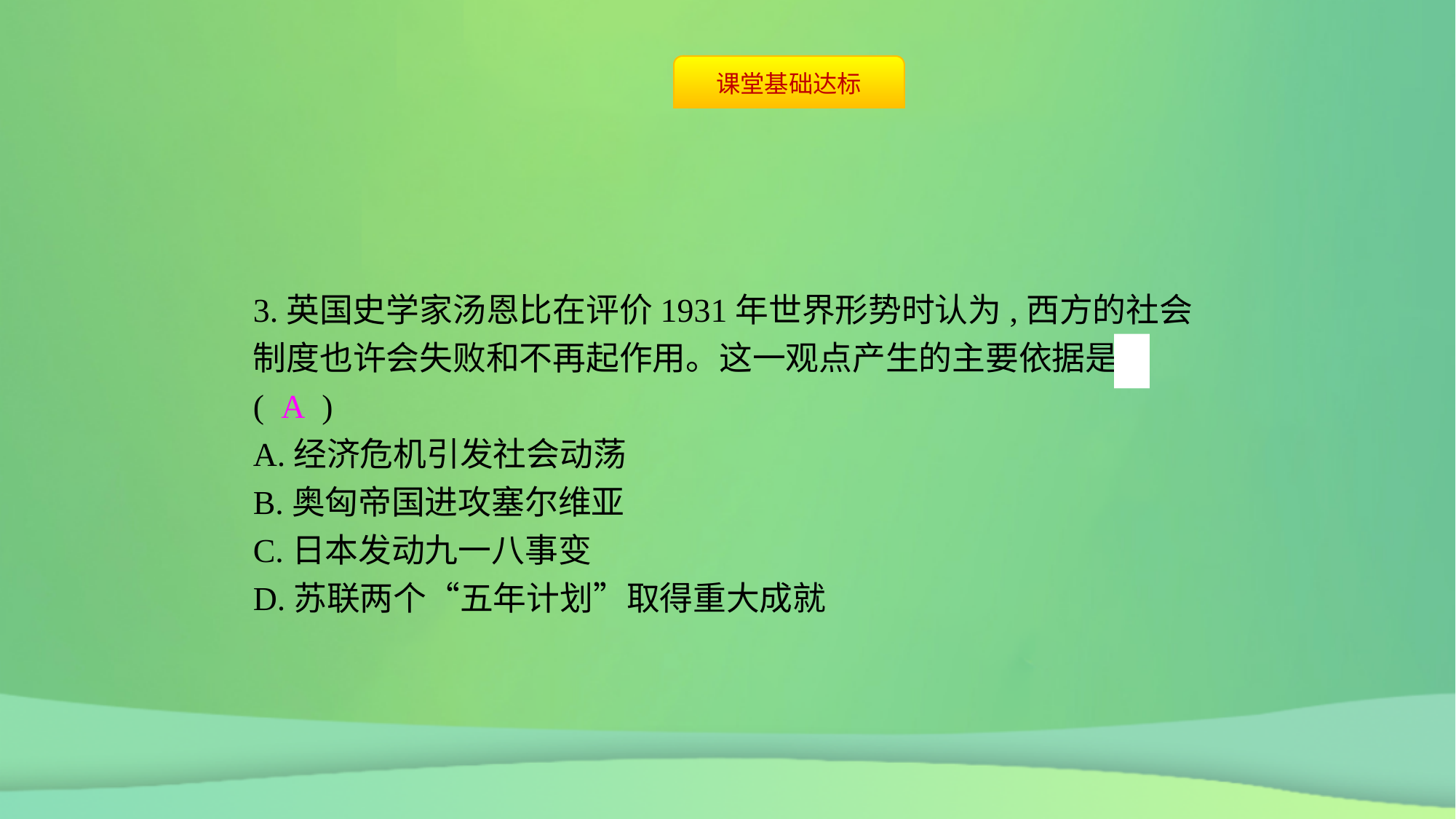

3.英国史学家汤恩比在评价1931年世界形势时认为,西方的社会制度也许会失败和不再起作用。这一观点产生的主要依据是(  A  )
A.经济危机引发社会动荡
B.奥匈帝国进攻塞尔维亚
C.日本发动九一八事变
D.苏联两个“五年计划”取得重大成就